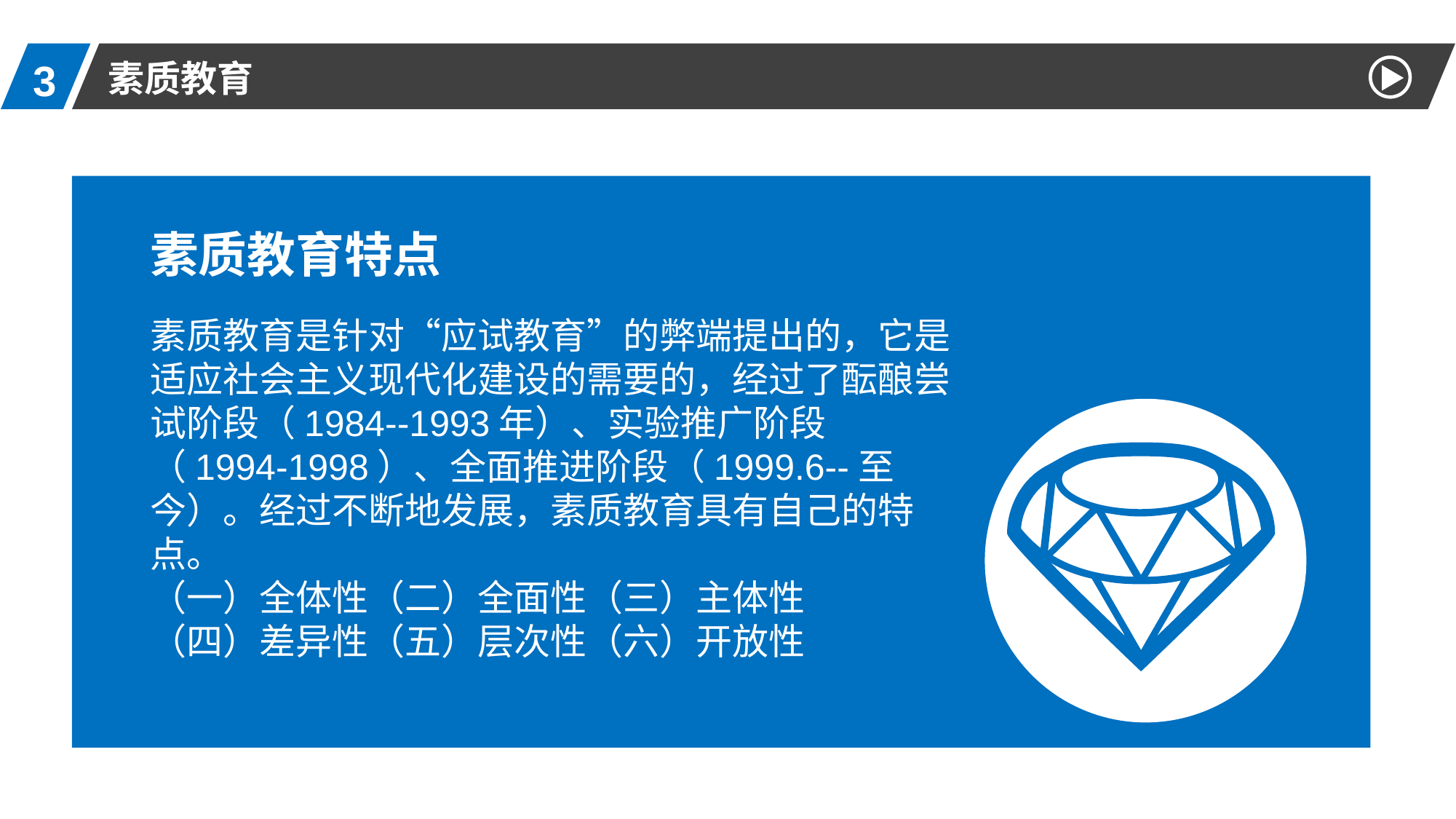

3
素质教育

素质教育特点
素质教育是针对“应试教育”的弊端提出的，它是适应社会主义现代化建设的需要的，经过了酝酿尝试阶段（1984--1993年）、实验推广阶段（1994-1998）、全面推进阶段（1999.6--至今）。经过不断地发展，素质教育具有自己的特点。
（一）全体性（二）全面性（三）主体性
（四）差异性（五）层次性（六）开放性